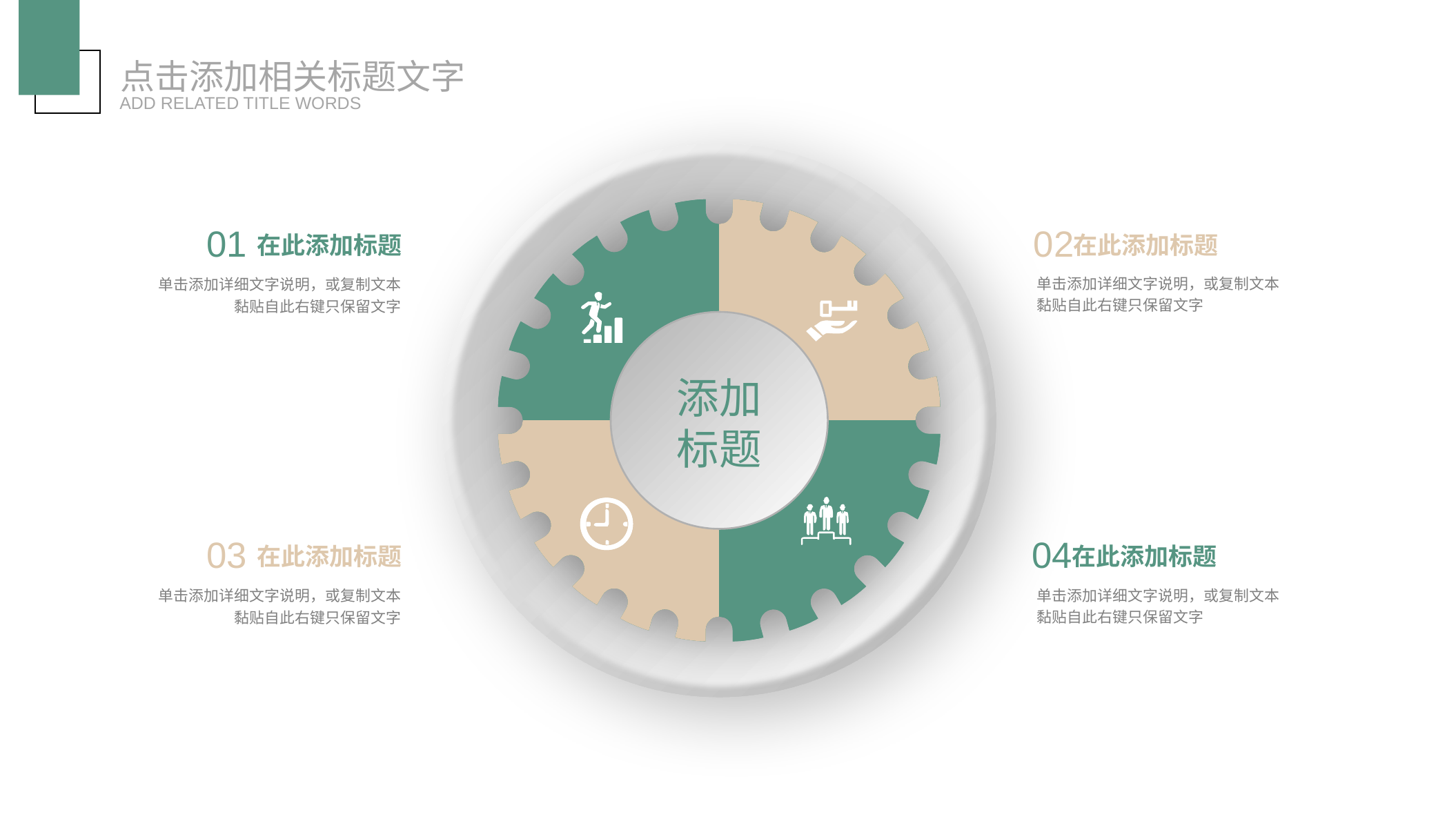

点击添加相关标题文字
ADD RELATED TITLE WORDS

01
在此添加标题
单击添加详细文字说明，或复制文本黏贴自此右键只保留文字
02
在此添加标题
单击添加详细文字说明，或复制文本黏贴自此右键只保留文字
添加
标题
03
在此添加标题
单击添加详细文字说明，或复制文本黏贴自此右键只保留文字
04
在此添加标题
单击添加详细文字说明，或复制文本黏贴自此右键只保留文字